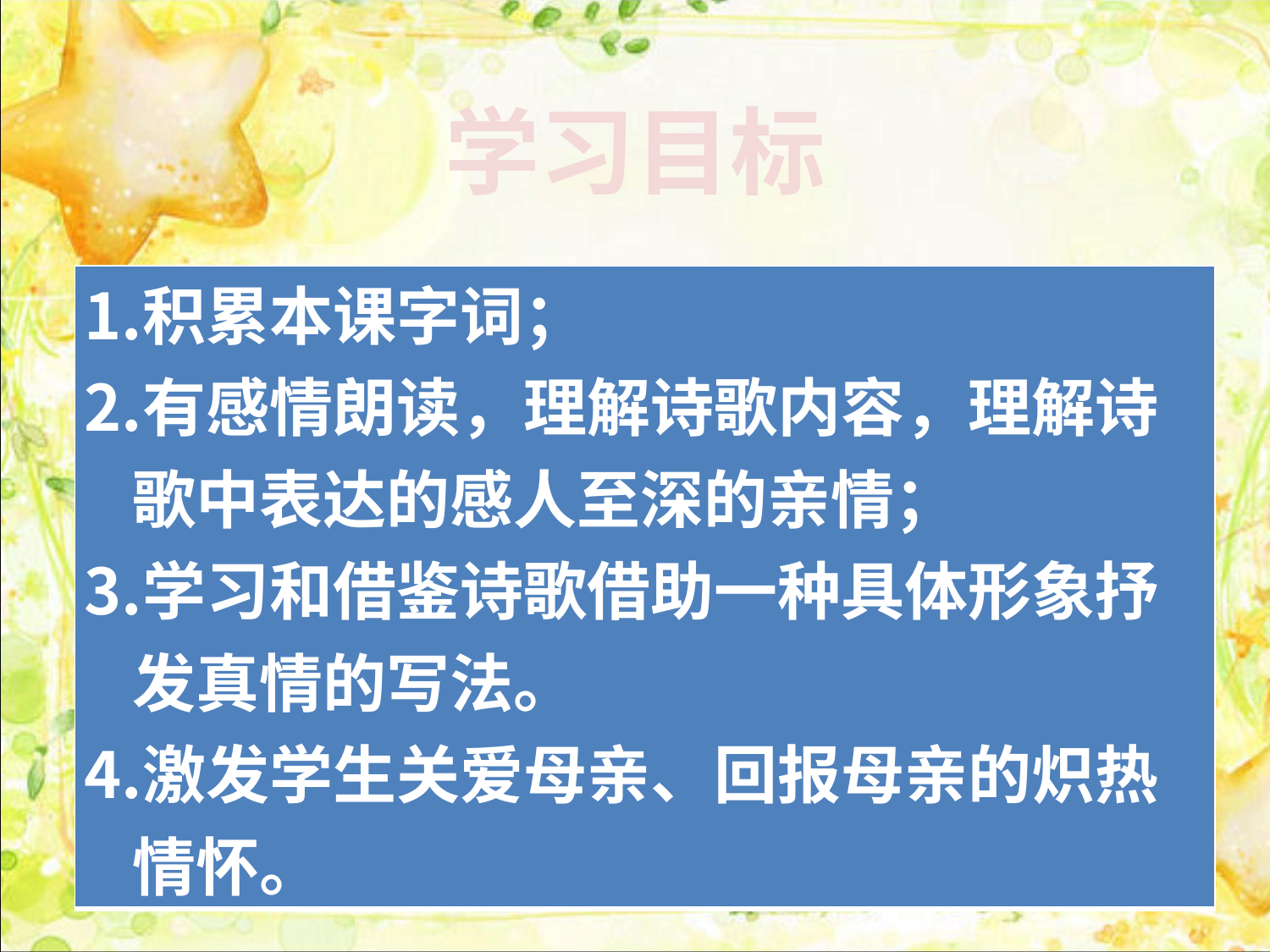

学习目标
| 积累本课字词； 有感情朗读，理解诗歌内容，理解诗歌中表达的感人至深的亲情； 学习和借鉴诗歌借助一种具体形象抒发真情的写法。 激发学生关爱母亲、回报母亲的炽热情怀。 |
| --- |